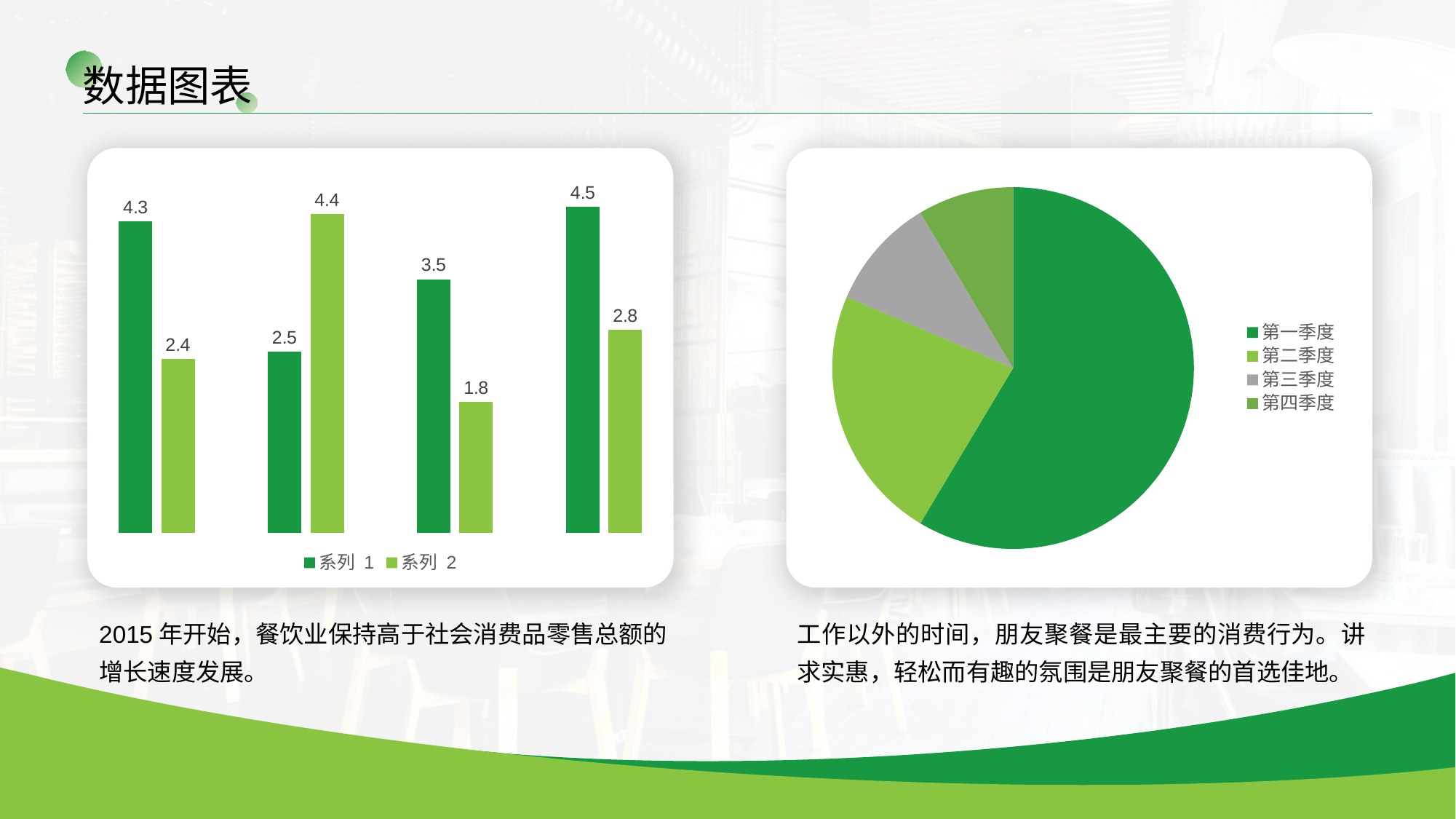

数据图表

### Chart

| Category | 系列 1 | 系列 2 |
|---|---|---|
| 类别 1 | 4.3 | 2.4 |
| 类别 2 | 2.5 | 4.4 |
| 类别 3 | 3.5 | 1.8 |
| 类别 4 | 4.5 | 2.8 |

### Chart

| Category | 销售额 |
|---|---|
| 第一季度 | 8.2 |
| 第二季度 | 3.2 |
| 第三季度 | 1.4 |
| 第四季度 | 1.2 |
2015年开始，餐饮业保持高于社会消费品零售总额的增长速度发展。
工作以外的时间，朋友聚餐是最主要的消费行为。讲求实惠，轻松而有趣的氛围是朋友聚餐的首选佳地。